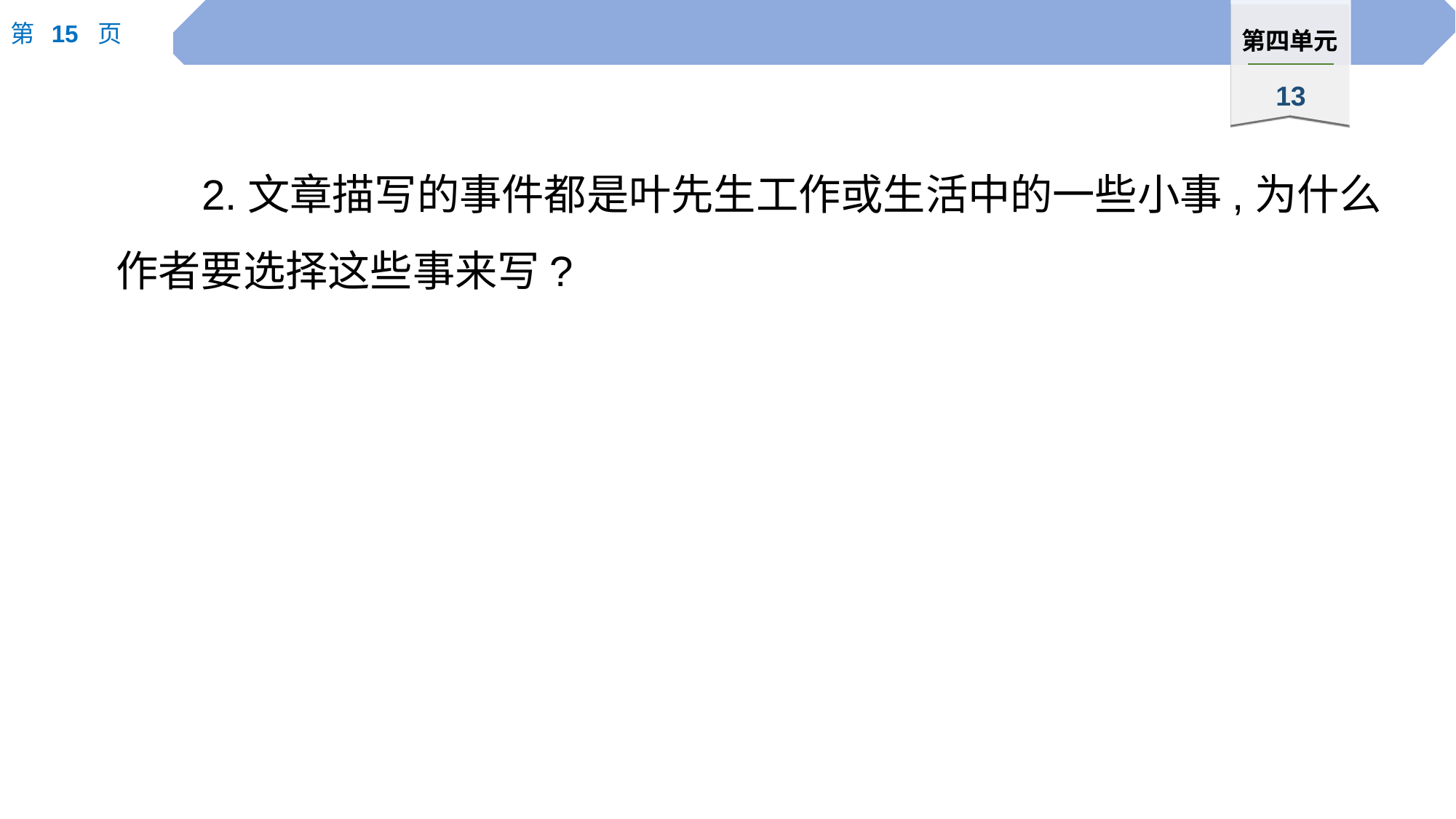

2.文章描写的事件都是叶先生工作或生活中的一些小事,为什么作者要选择这些事来写?